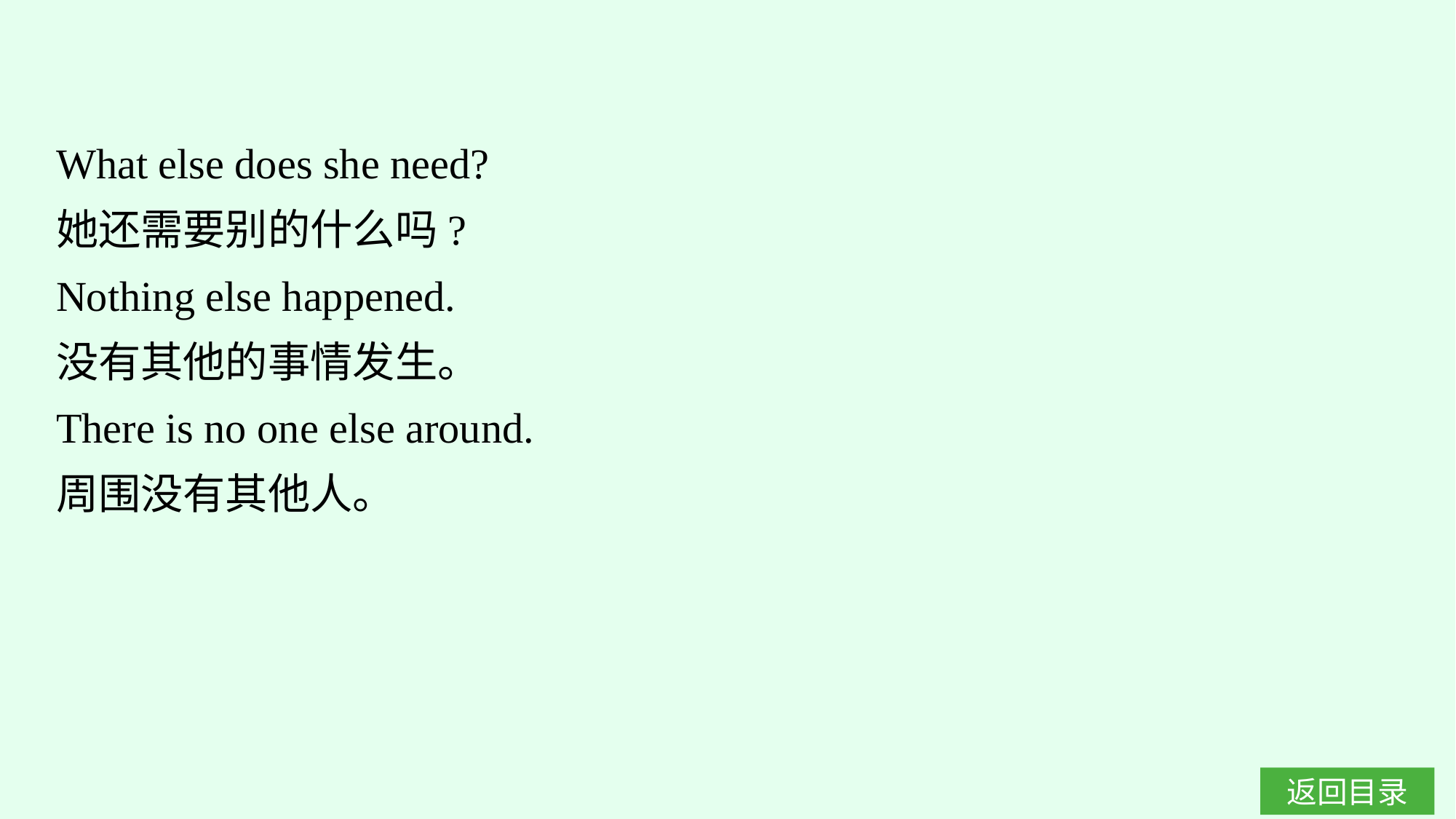

What else does she need?
她还需要别的什么吗?
Nothing else happened.
没有其他的事情发生。
There is no one else around.
周围没有其他人。